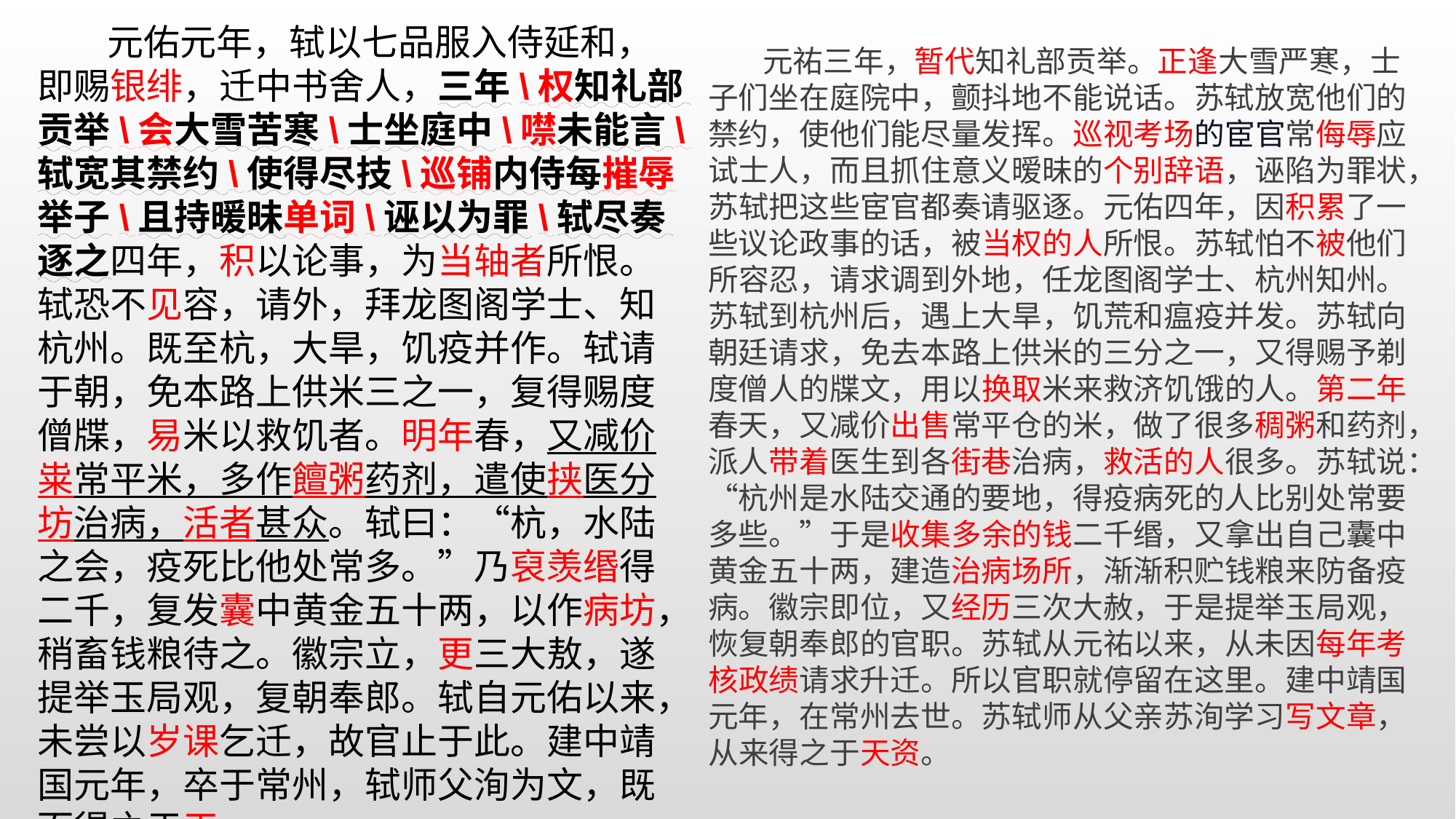

元佑元年，轼以七品服入侍延和，即赐银绯，迁中书舍人，三年\权知礼部贡举\会大雪苦寒\士坐庭中\噤未能言\轼宽其禁约\使得尽技\巡铺内侍每摧辱举子\且持暖昧单词\诬以为罪\轼尽奏逐之四年，积以论事，为当轴者所恨。轼恐不见容，请外，拜龙图阁学士、知杭州。既至杭，大旱，饥疫并作。轼请于朝，免本路上供米三之一，复得赐度僧牒，易米以救饥者。明年春，又减价粜常平米，多作饘粥药剂，遣使挟医分坊治病，活者甚众。轼曰：“杭，水陆之会，疫死比他处常多。”乃裒羡缗得二千，复发囊中黄金五十两，以作病坊，稍畜钱粮待之。徽宗立，更三大敖，遂提举玉局观，复朝奉郎。轼自元佑以来，未尝以岁课乞迁，故官止于此。建中靖国元年，卒于常州，轼师父洵为文，既而得之于天，
       元祐三年，暂代知礼部贡举。正逢大雪严寒，士子们坐在庭院中，颤抖地不能说话。苏轼放宽他们的禁约，使他们能尽量发挥。巡视考场的宦官常侮辱应试士人，而且抓住意义暧昧的个别辞语，诬陷为罪状，苏轼把这些宦官都奏请驱逐。元佑四年，因积累了一些议论政事的话，被当权的人所恨。苏轼怕不被他们所容忍，请求调到外地，任龙图阁学士、杭州知州。苏轼到杭州后，遇上大旱，饥荒和瘟疫并发。苏轼向朝廷请求，免去本路上供米的三分之一，又得赐予剃度僧人的牒文，用以换取米来救济饥饿的人。第二年春天，又减价出售常平仓的米，做了很多稠粥和药剂，派人带着医生到各街巷治病，救活的人很多。苏轼说：“杭州是水陆交通的要地，得疫病死的人比别处常要多些。”于是收集多余的钱二千缗，又拿出自己囊中黄金五十两，建造治病场所，渐渐积贮钱粮来防备疫病。徽宗即位，又经历三次大赦，于是提举玉局观，恢复朝奉郎的官职。苏轼从元祐以来，从未因每年考核政绩请求升迁。所以官职就停留在这里。建中靖国元年，在常州去世。苏轼师从父亲苏洵学习写文章，从来得之于天资。